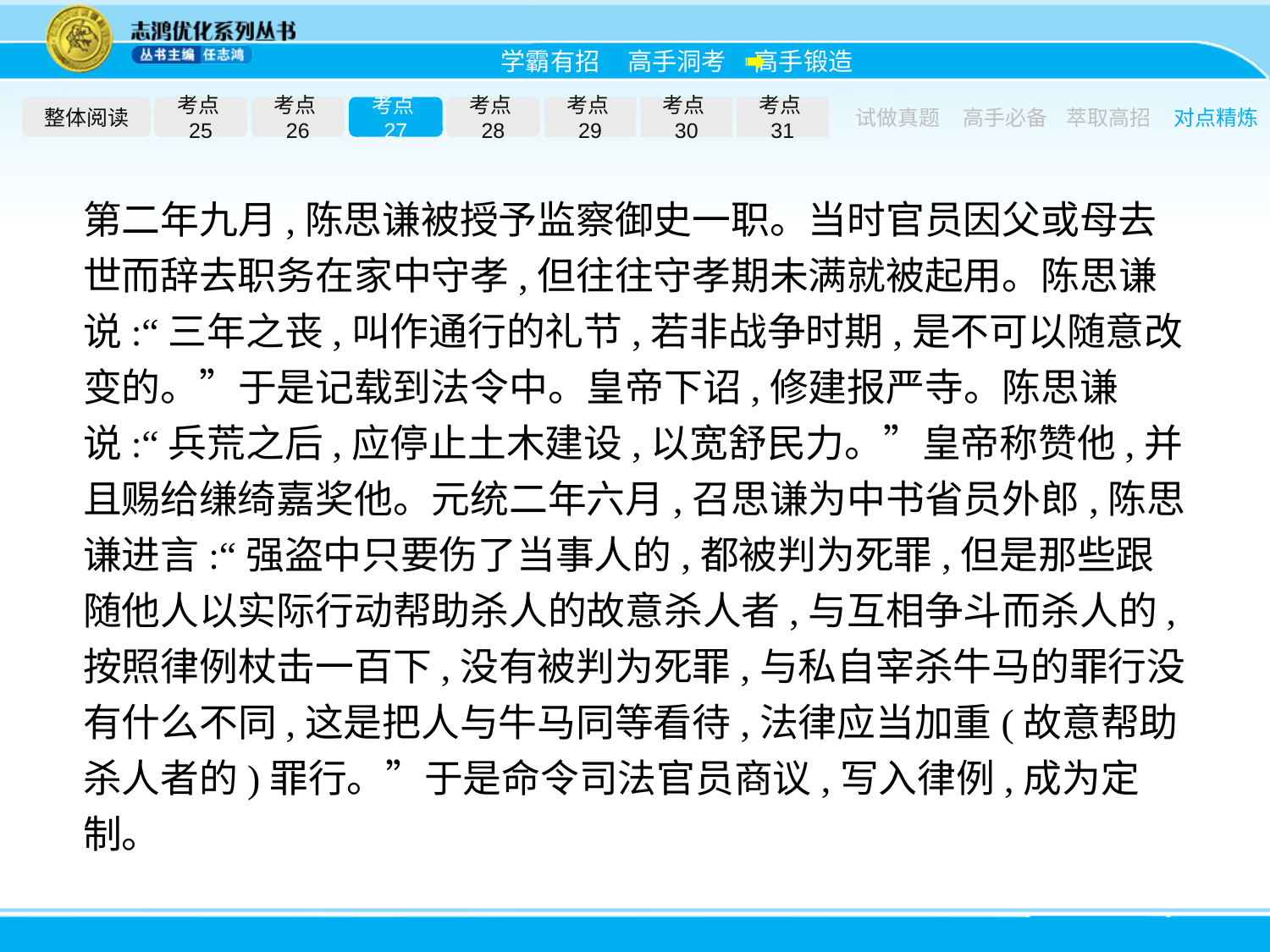

整体阅读
考点25
考点26
考点27
考点28
考点29
考点30
考点31
试做真题
高手必备
萃取高招
对点精炼
第二年九月,陈思谦被授予监察御史一职。当时官员因父或母去世而辞去职务在家中守孝,但往往守孝期未满就被起用。陈思谦说:“三年之丧,叫作通行的礼节,若非战争时期,是不可以随意改变的。”于是记载到法令中。皇帝下诏,修建报严寺。陈思谦说:“兵荒之后,应停止土木建设,以宽舒民力。”皇帝称赞他,并且赐给缣绮嘉奖他。元统二年六月,召思谦为中书省员外郎,陈思谦进言:“强盗中只要伤了当事人的,都被判为死罪,但是那些跟随他人以实际行动帮助杀人的故意杀人者,与互相争斗而杀人的,按照律例杖击一百下,没有被判为死罪,与私自宰杀牛马的罪行没有什么不同,这是把人与牛马同等看待,法律应当加重(故意帮助杀人者的)罪行。”于是命令司法官员商议,写入律例,成为定制。